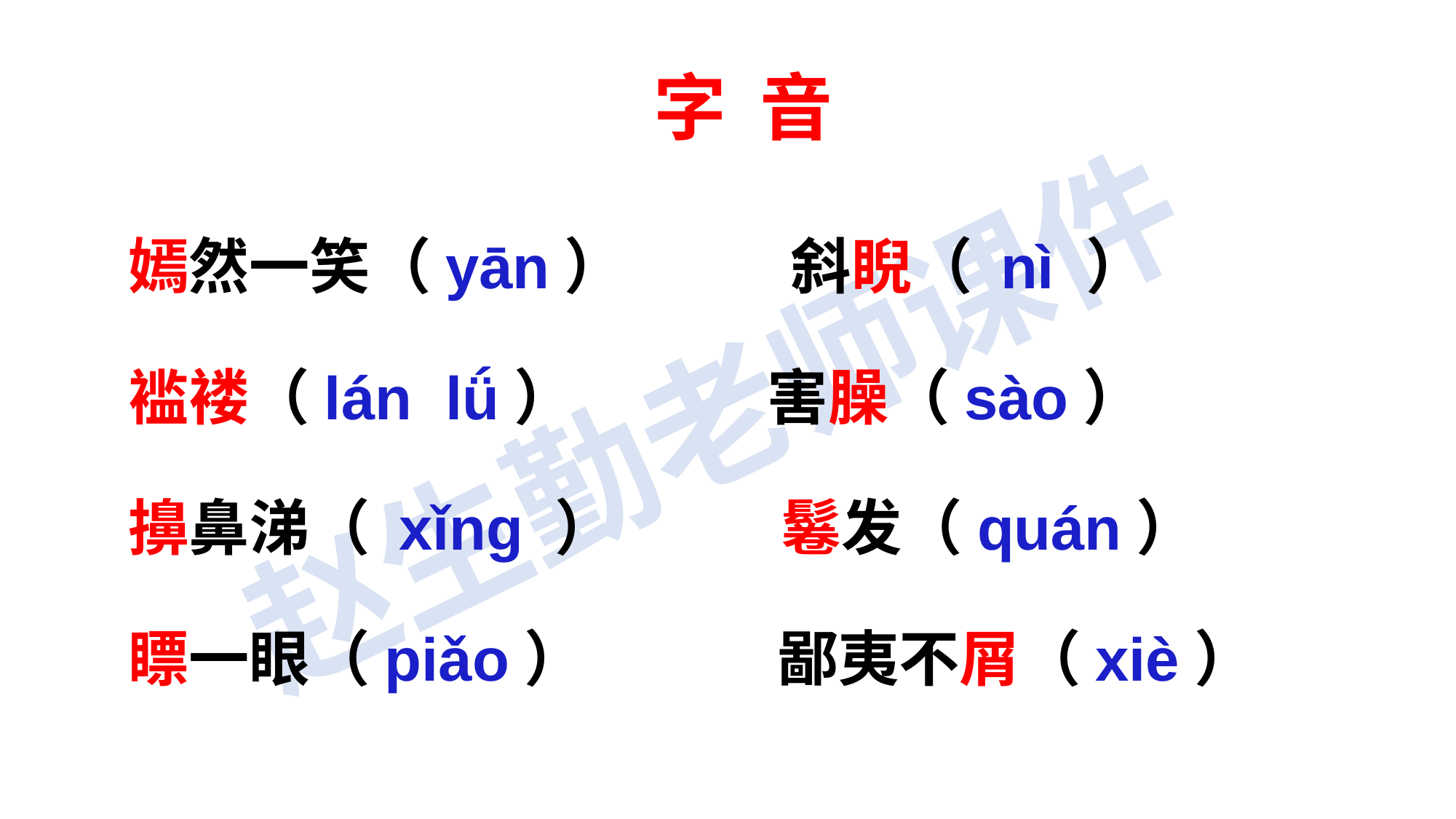

字  音
嫣然一笑（yān）            斜睨（ nì ）
褴褛（lán  lǘ）              害臊（sào）
擤鼻涕（ xǐng ）            鬈发（quán）
瞟一眼（piǎo）              鄙夷不屑（xiè）